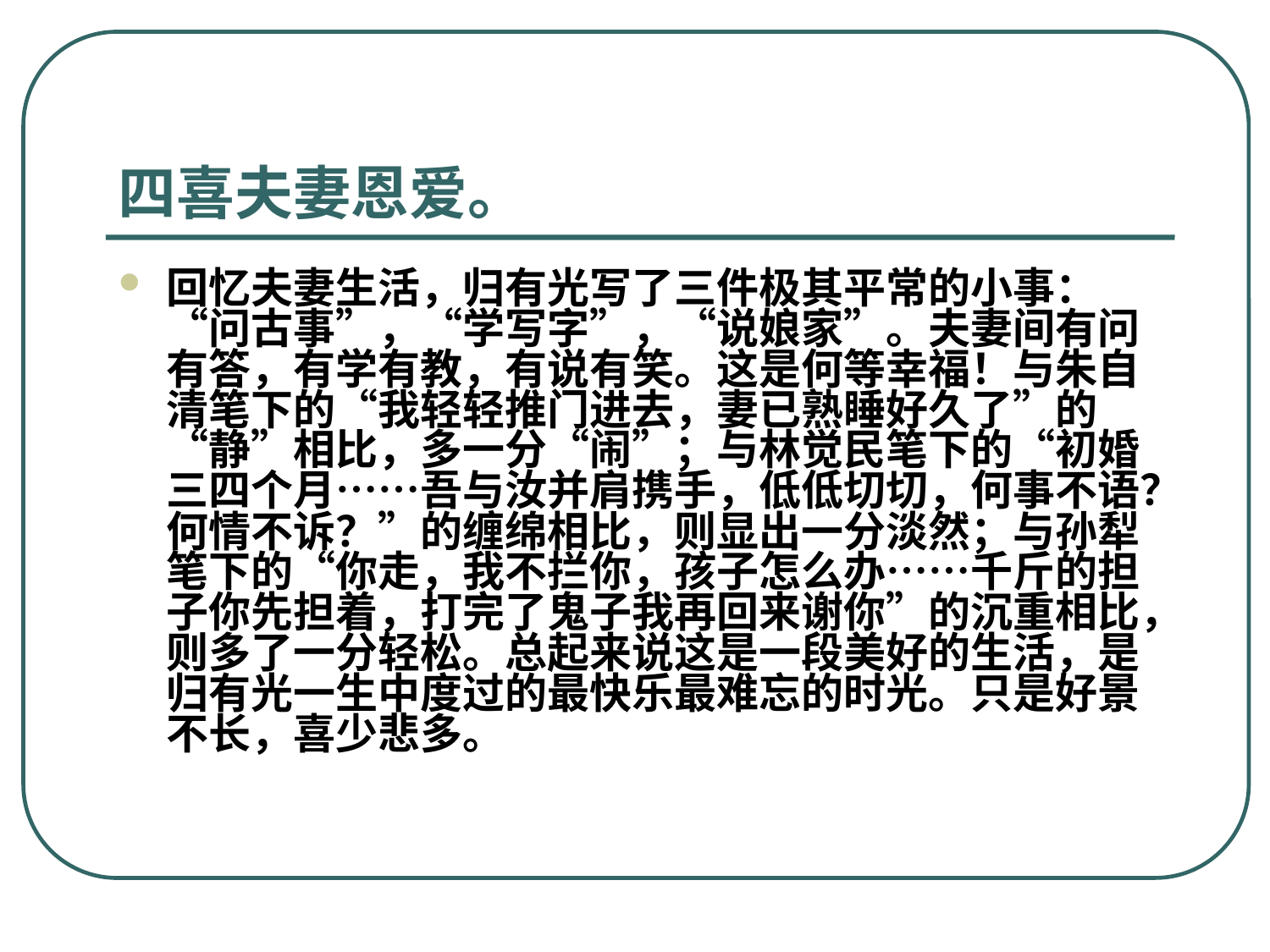

# 四喜夫妻恩爱。
回忆夫妻生活，归有光写了三件极其平常的小事：“问古事”，“学写字”，“说娘家”。夫妻间有问有答，有学有教，有说有笑。这是何等幸福！与朱自清笔下的“我轻轻推门进去，妻已熟睡好久了”的“静”相比，多一分“闹”；与林觉民笔下的“初婚三四个月……吾与汝并肩携手，低低切切，何事不语？何情不诉？”的缠绵相比，则显出一分淡然；与孙犁笔下的“你走，我不拦你，孩子怎么办……千斤的担子你先担着，打完了鬼子我再回来谢你”的沉重相比，则多了一分轻松。总起来说这是一段美好的生活，是归有光一生中度过的最快乐最难忘的时光。只是好景不长，喜少悲多。